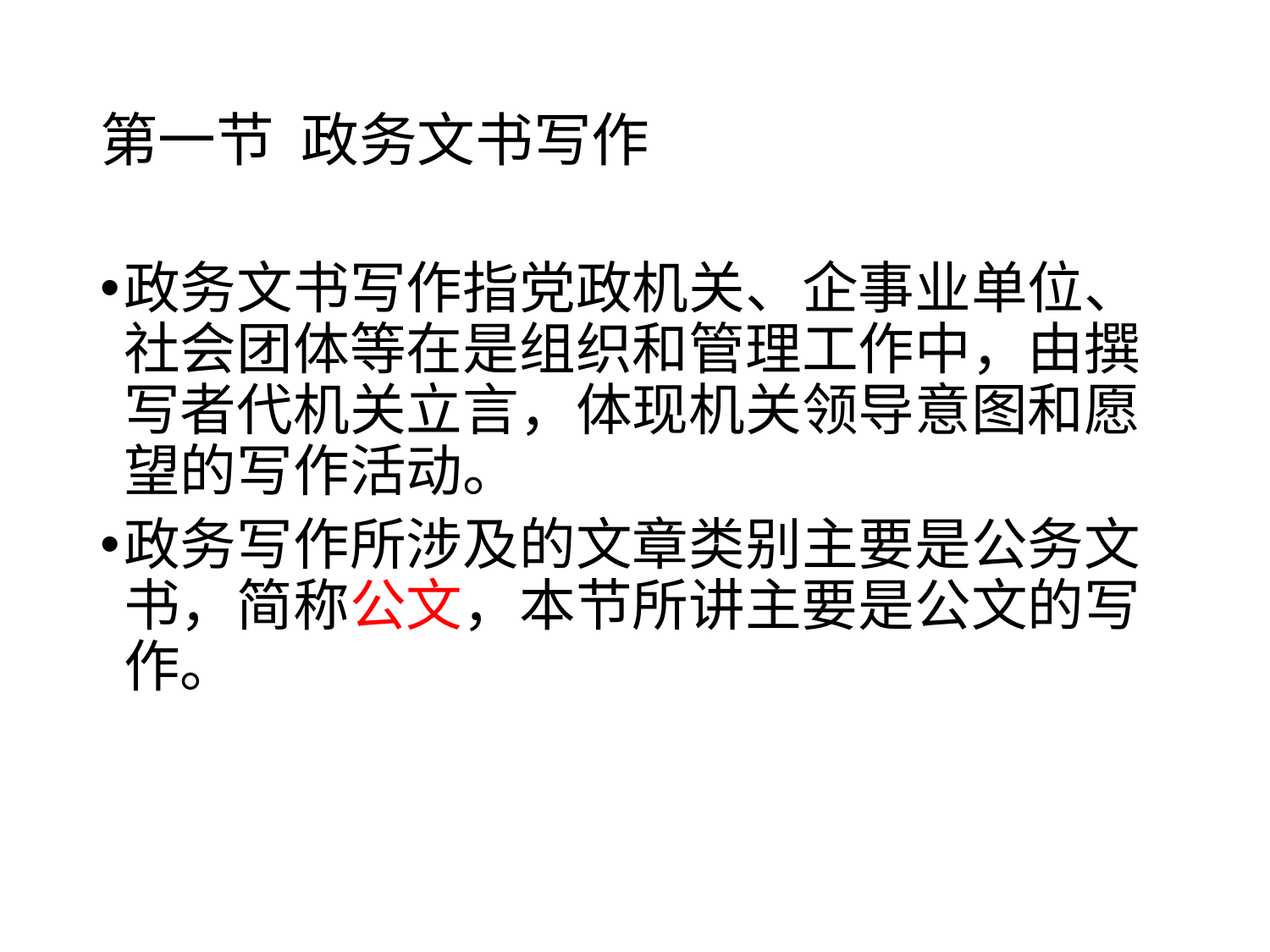

# 第一节  政务文书写作
政务文书写作指党政机关、企事业单位、社会团体等在是组织和管理工作中，由撰写者代机关立言，体现机关领导意图和愿望的写作活动。
政务写作所涉及的文章类别主要是公务文书，简称公文，本节所讲主要是公文的写作。